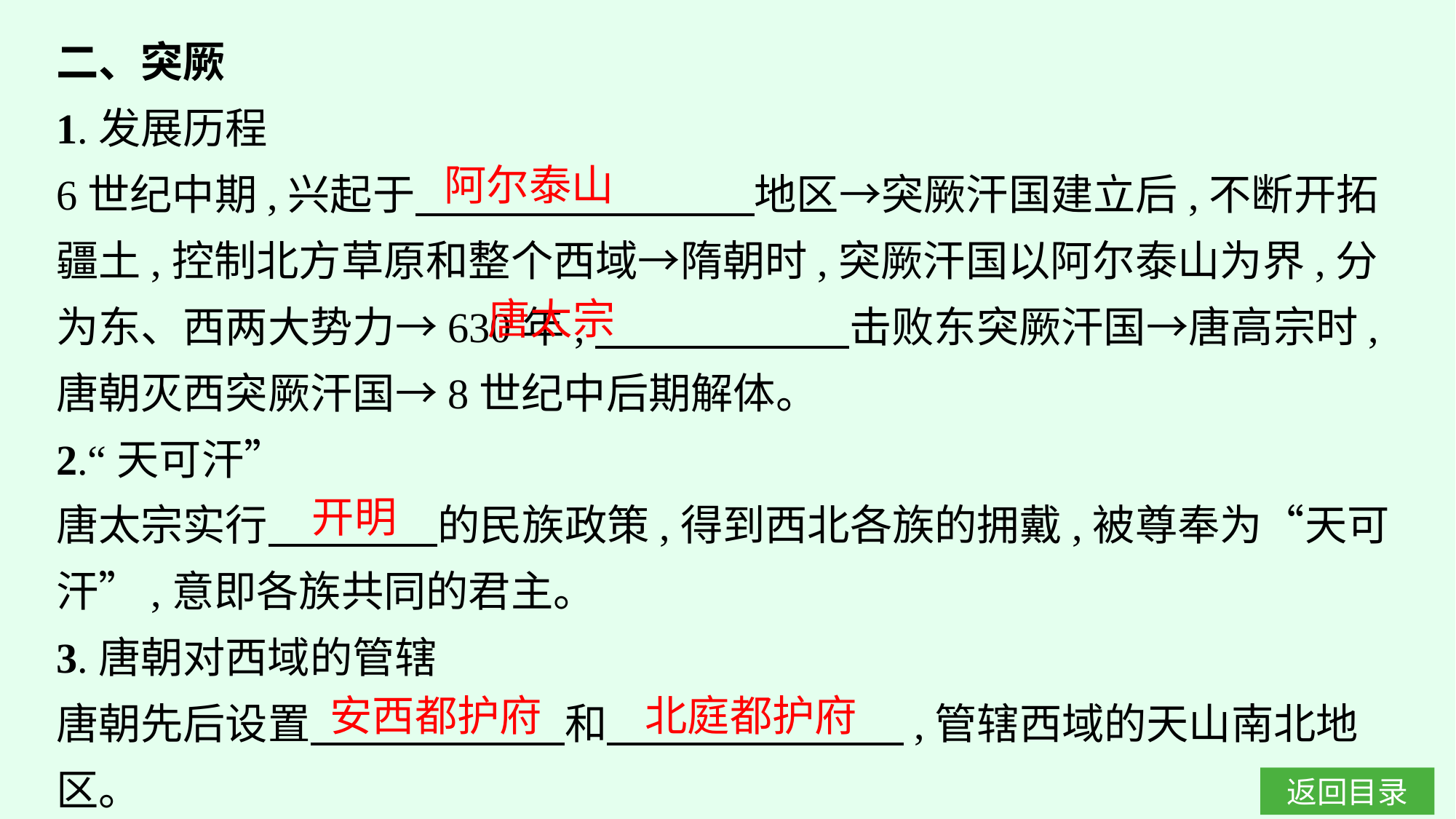

二、突厥
1.发展历程
6世纪中期,兴起于　　　　　　　　地区→突厥汗国建立后,不断开拓疆土,控制北方草原和整个西域→隋朝时,突厥汗国以阿尔泰山为界,分为东、西两大势力→630年,　　　　　　击败东突厥汗国→唐高宗时,唐朝灭西突厥汗国→8世纪中后期解体。
2.“天可汗”
唐太宗实行　　　　的民族政策,得到西北各族的拥戴,被尊奉为“天可汗”,意即各族共同的君主。
3.唐朝对西域的管辖
唐朝先后设置　　　　　　和　　　　　　　,管辖西域的天山南北地区。
阿尔泰山
唐太宗
开明
安西都护府
北庭都护府